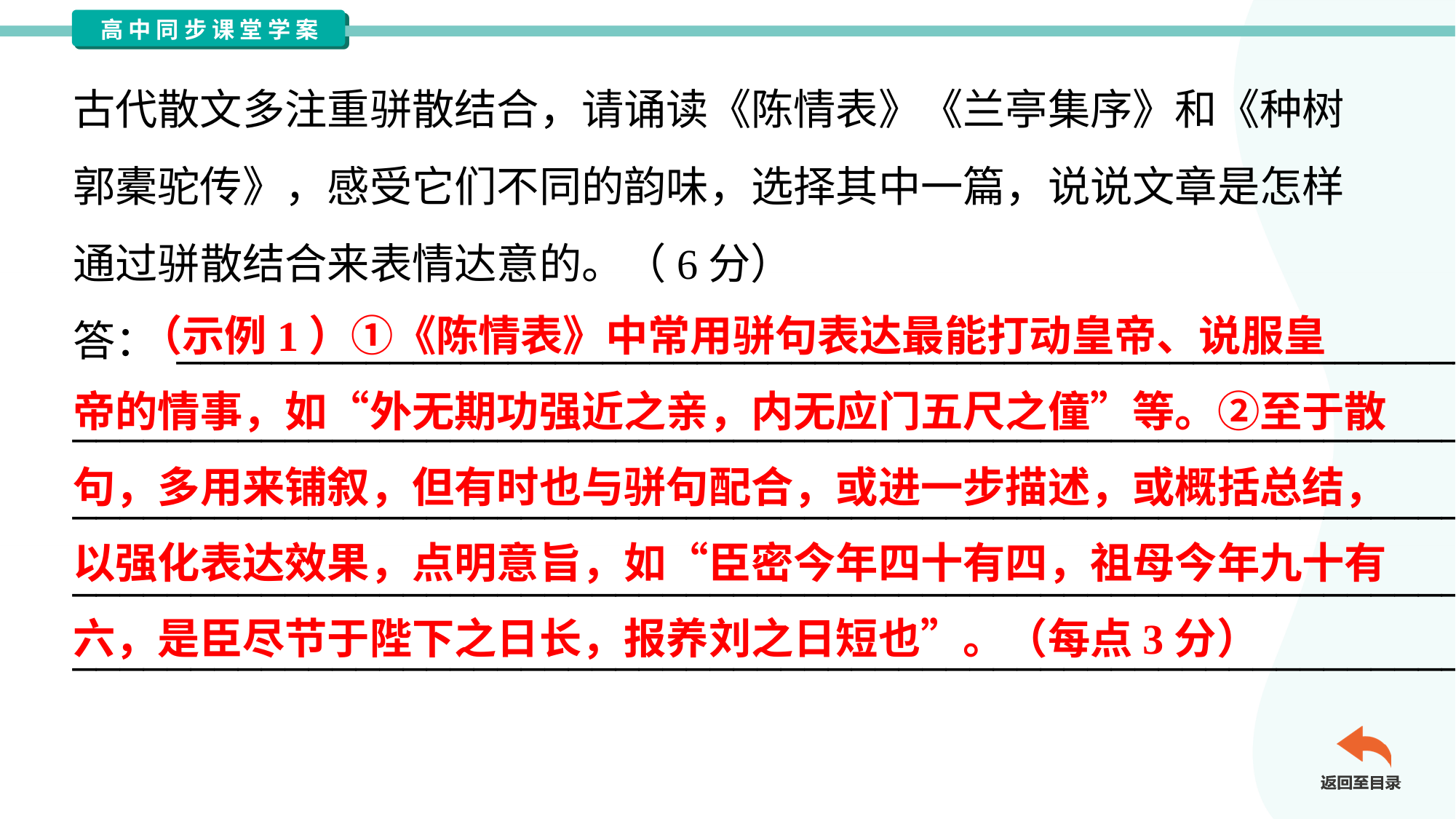

古代散文多注重骈散结合，请诵读《陈情表》《兰亭集序》和《种树
郭橐驼传》，感受它们不同的韵味，选择其中一篇，说说文章是怎样
通过骈散结合来表情达意的。（6分）
答： ________________________________________________________
_____________________________________________________________
_____________________________________________________________
_____________________________________________________________
_____________________________________________________________
      （示例1）①《陈情表》中常用骈句表达最能打动皇帝、说服皇
帝的情事，如“外无期功强近之亲，内无应门五尺之僮”等。②至于散
句，多用来铺叙，但有时也与骈句配合，或进一步描述，或概括总结，
以强化表达效果，点明意旨，如“臣密今年四十有四，祖母今年九十有
六，是臣尽节于陛下之日长，报养刘之日短也”。（每点3分）